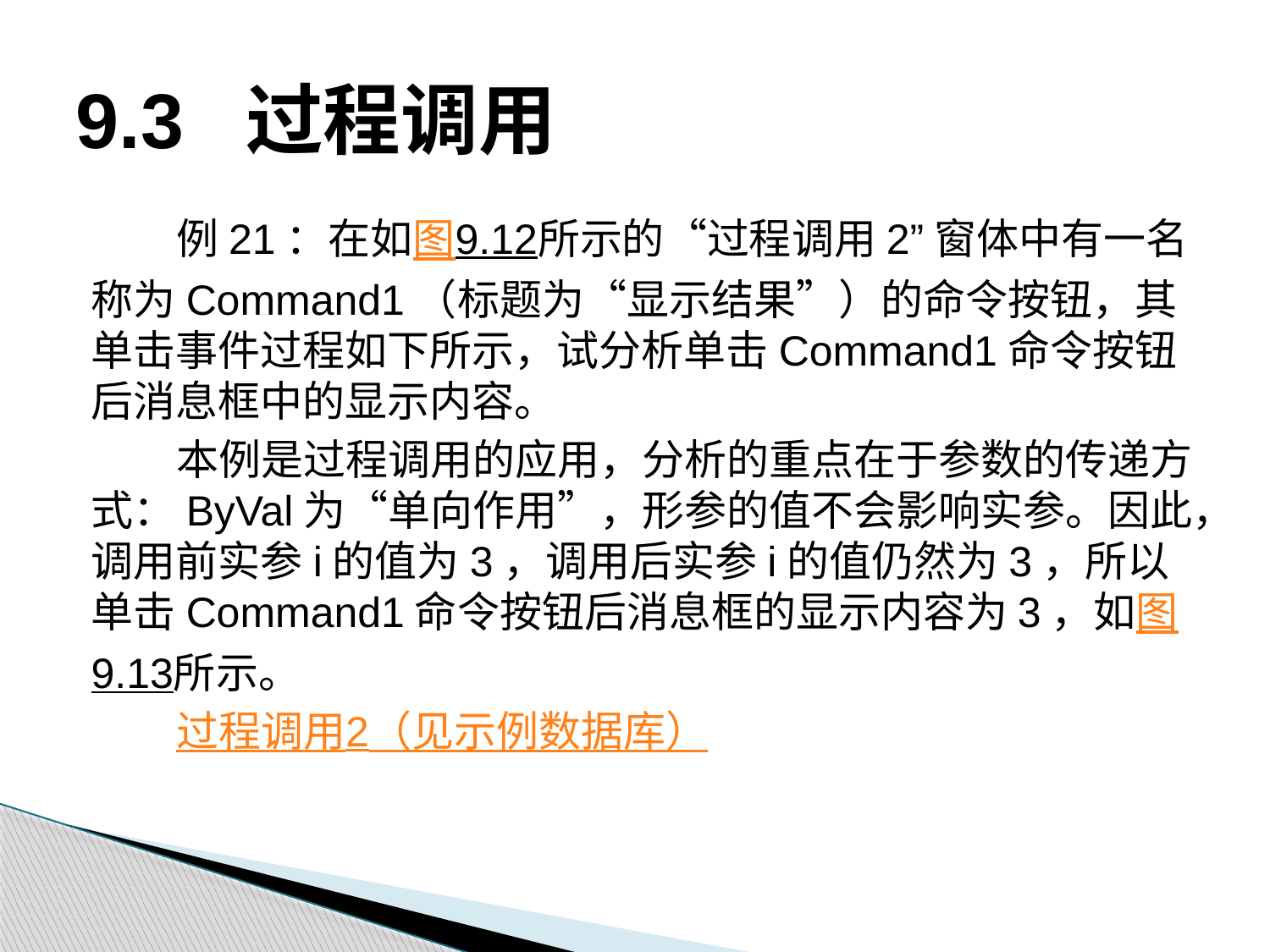

# 9.3  过程调用
例21：在如图9.12所示的“过程调用2”窗体中有一名称为Command1（标题为“显示结果”）的命令按钮，其单击事件过程如下所示，试分析单击Command1命令按钮后消息框中的显示内容。
本例是过程调用的应用，分析的重点在于参数的传递方式：ByVal为“单向作用”，形参的值不会影响实参。因此，调用前实参i的值为3，调用后实参i的值仍然为3，所以单击Command1命令按钮后消息框的显示内容为3，如图9.13所示。
过程调用2（见示例数据库）